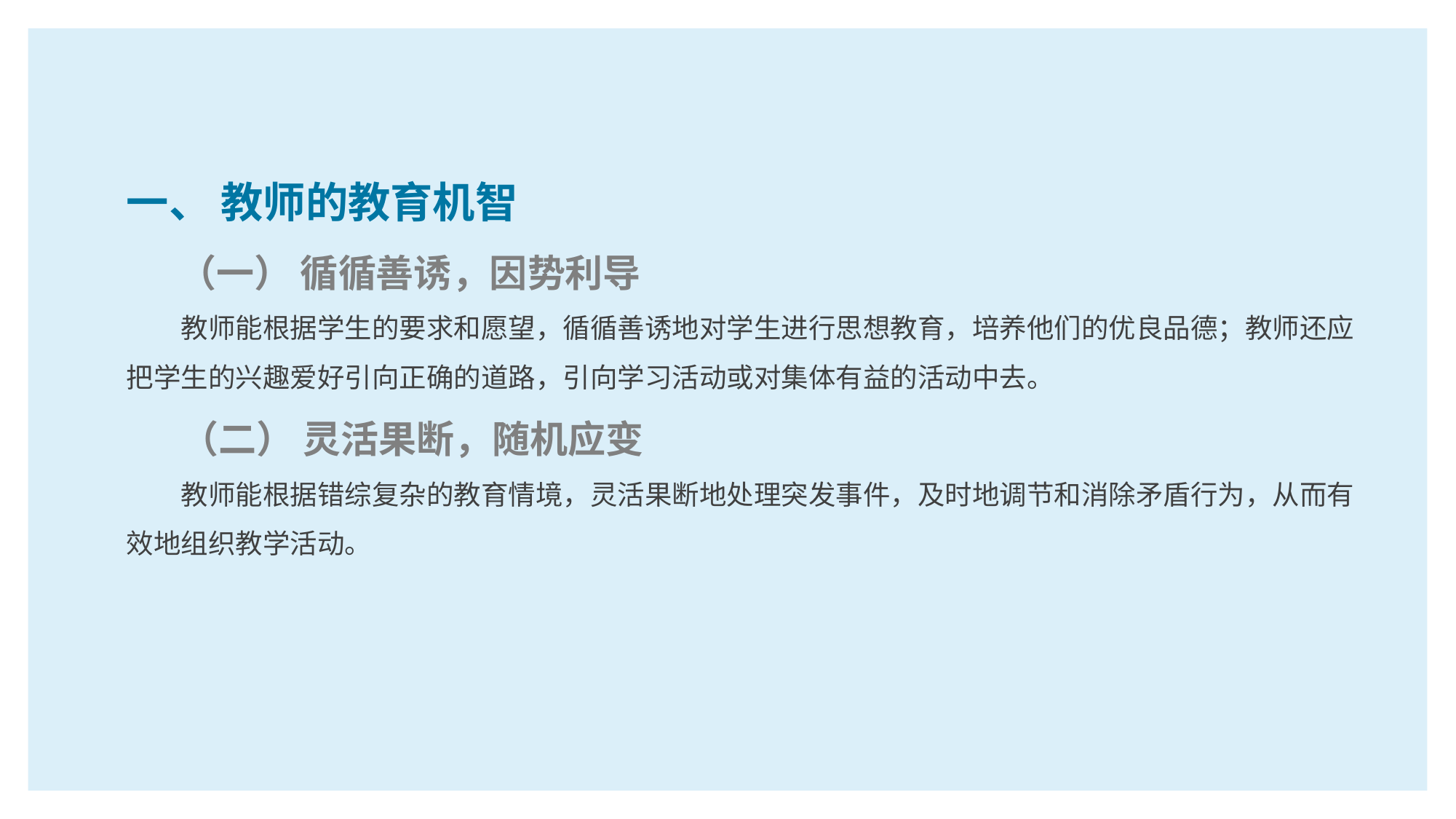

一、 教师的教育机智
     （一） 循循善诱，因势利导
教师能根据学生的要求和愿望，循循善诱地对学生进行思想教育，培养他们的优良品德；教师还应把学生的兴趣爱好引向正确的道路，引向学习活动或对集体有益的活动中去。
（二） 灵活果断，随机应变
教师能根据错综复杂的教育情境，灵活果断地处理突发事件，及时地调节和消除矛盾行为，从而有效地组织教学活动。